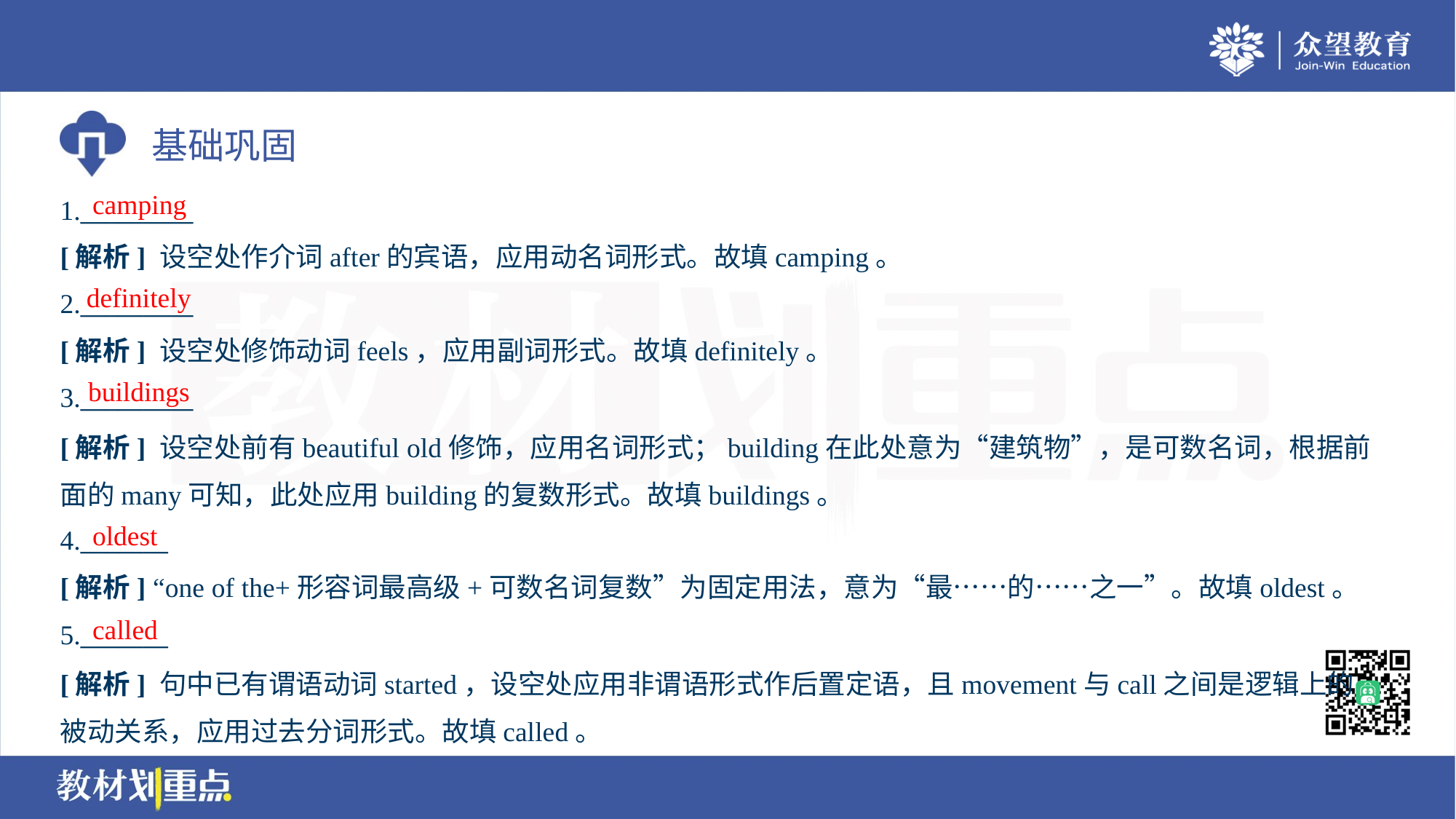

camping
1._________
[解析] 设空处作介词after的宾语，应用动名词形式。故填camping。
definitely
2._________
[解析] 设空处修饰动词feels，应用副词形式。故填definitely。
buildings
3._________
[解析] 设空处前有beautiful old修饰，应用名词形式；building在此处意为“建筑物”，是可数名词，根据前
面的many可知，此处应用building的复数形式。故填buildings。
oldest
4._______
[解析] “one of the+形容词最高级+可数名词复数”为固定用法，意为“最……的……之一”。故填oldest。
called
5._______
[解析] 句中已有谓语动词started，设空处应用非谓语形式作后置定语，且movement与call之间是逻辑上的
被动关系，应用过去分词形式。故填called。